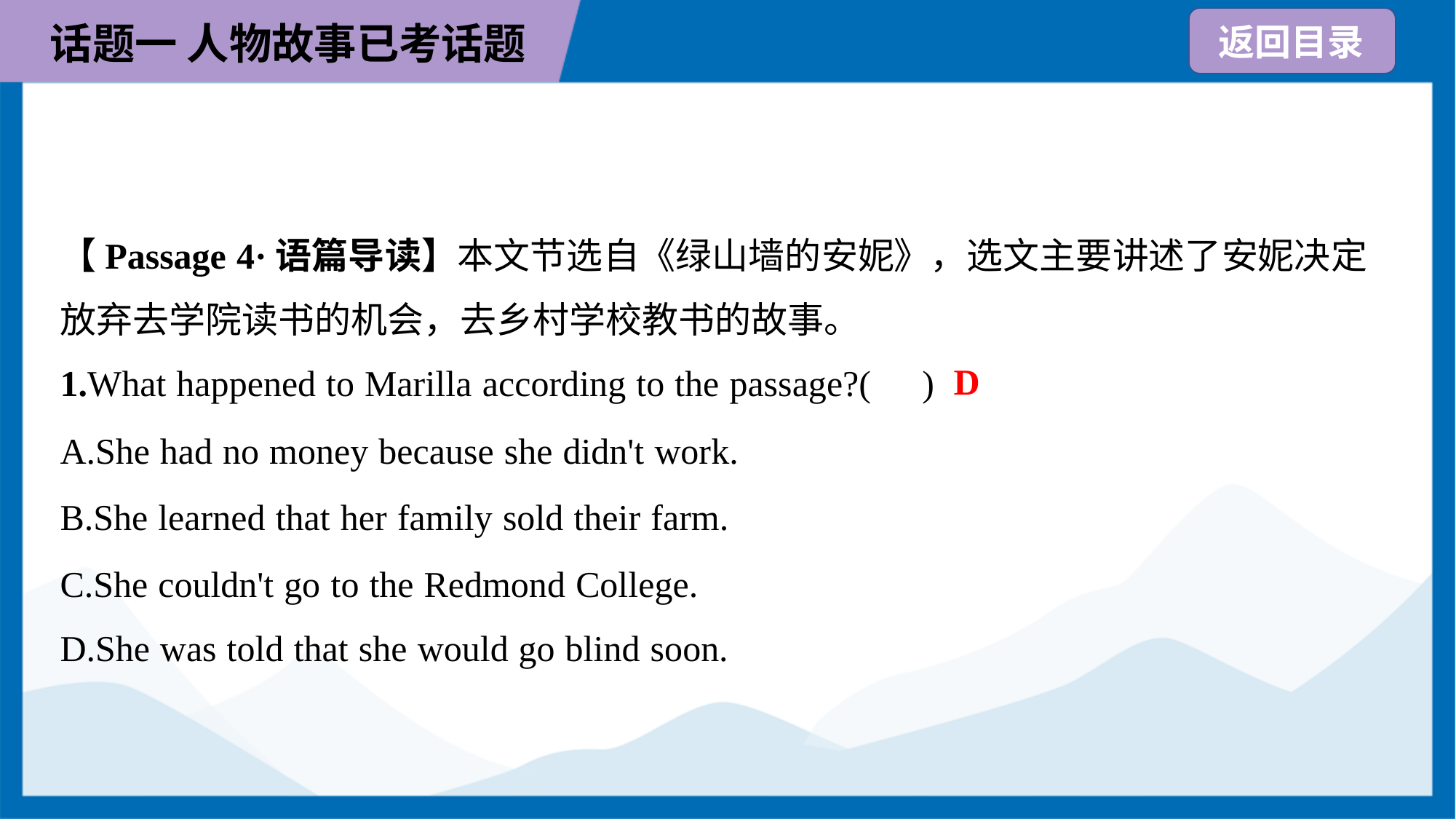

【Passage 4·语篇导读】本文节选自《绿山墙的安妮》，选文主要讲述了安妮决定
放弃去学院读书的机会，去乡村学校教书的故事。
D
1.What happened to Marilla according to the passage?(     )
A.She had no money because she didn't work.
B.She learned that her family sold their farm.
C.She couldn't go to the Redmond College.
D.She was told that she would go blind soon.